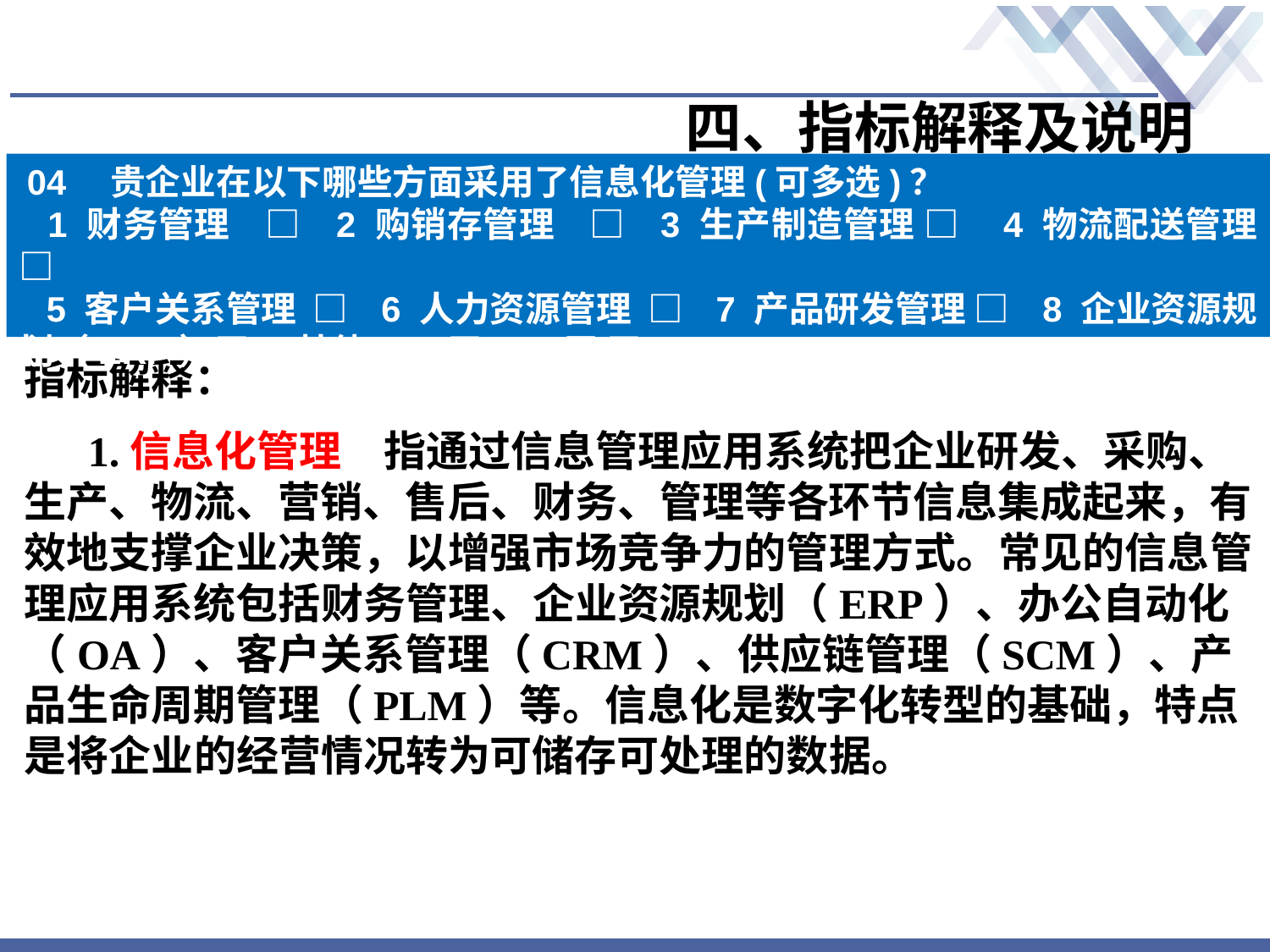

# 四、指标解释及说明
04　贵企业在以下哪些方面采用了信息化管理(可多选)？
  1 财务管理    □   2 购销存管理    □   3 生产制造管理 □    4 物流配送管理 □
  5 客户关系管理  □   6 人力资源管理  □   7 产品研发管理 □   8 企业资源规划（ERP）□9 其他          □   10无 □
指标解释：
      1.信息化管理　指通过信息管理应用系统把企业研发、采购、生产、物流、营销、售后、财务、管理等各环节信息集成起来，有效地支撑企业决策，以增强市场竞争力的管理方式。常见的信息管理应用系统包括财务管理、企业资源规划（ERP）、办公自动化（OA）、客户关系管理（CRM）、供应链管理（SCM）、产品生命周期管理（PLM）等。信息化是数字化转型的基础，特点是将企业的经营情况转为可储存可处理的数据。